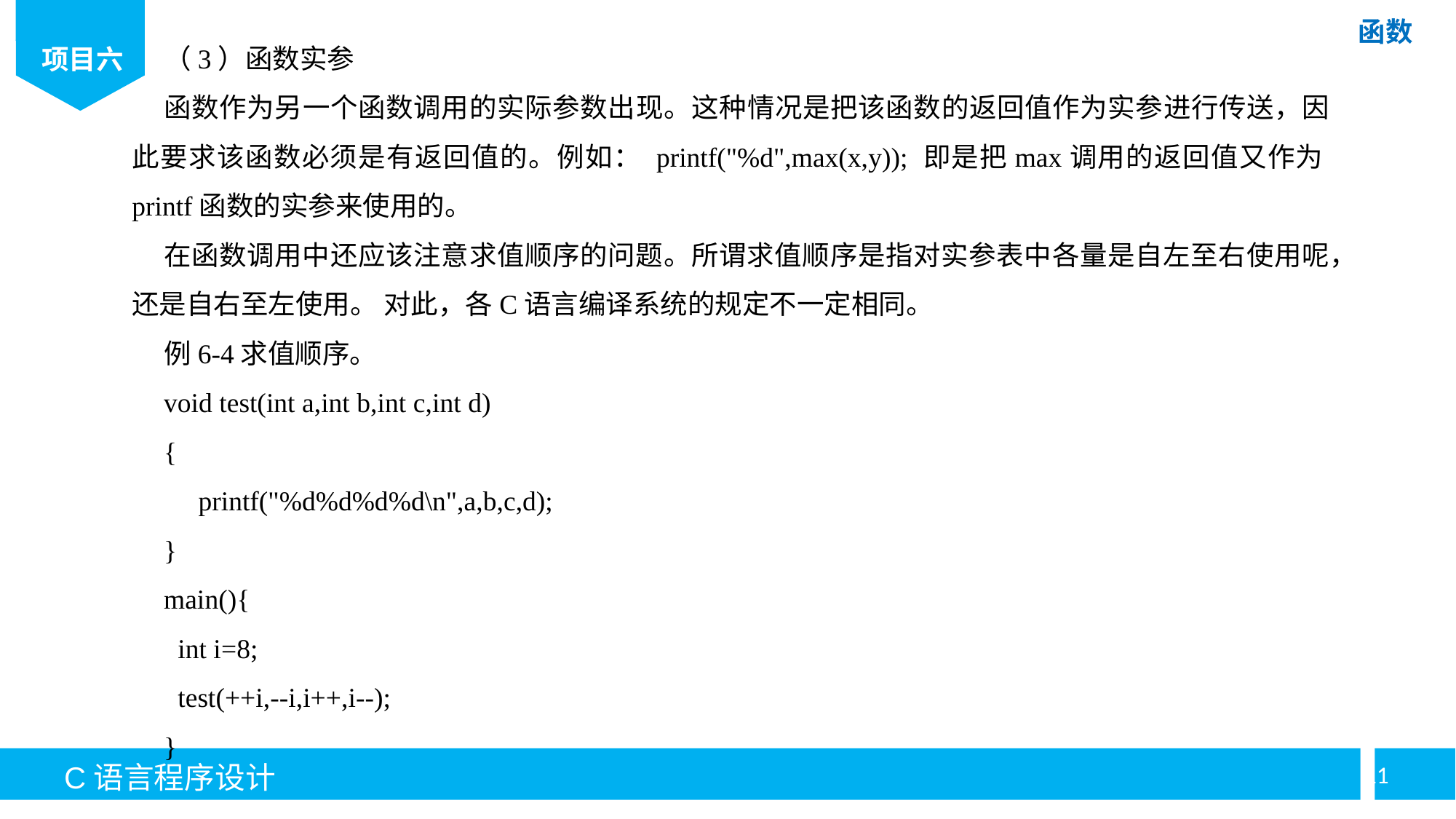

（3）函数实参
函数作为另一个函数调用的实际参数出现。这种情况是把该函数的返回值作为实参进行传送，因此要求该函数必须是有返回值的。例如： printf("%d",max(x,y)); 即是把max调用的返回值又作为printf函数的实参来使用的。
在函数调用中还应该注意求值顺序的问题。所谓求值顺序是指对实参表中各量是自左至右使用呢，还是自右至左使用。 对此，各C语言编译系统的规定不一定相同。
例6-4求值顺序。
void test(int a,int b,int c,int d)
{
     printf("%d%d%d%d\n",a,b,c,d);
}
main(){
  int i=8;
  test(++i,--i,i++,i--);
}